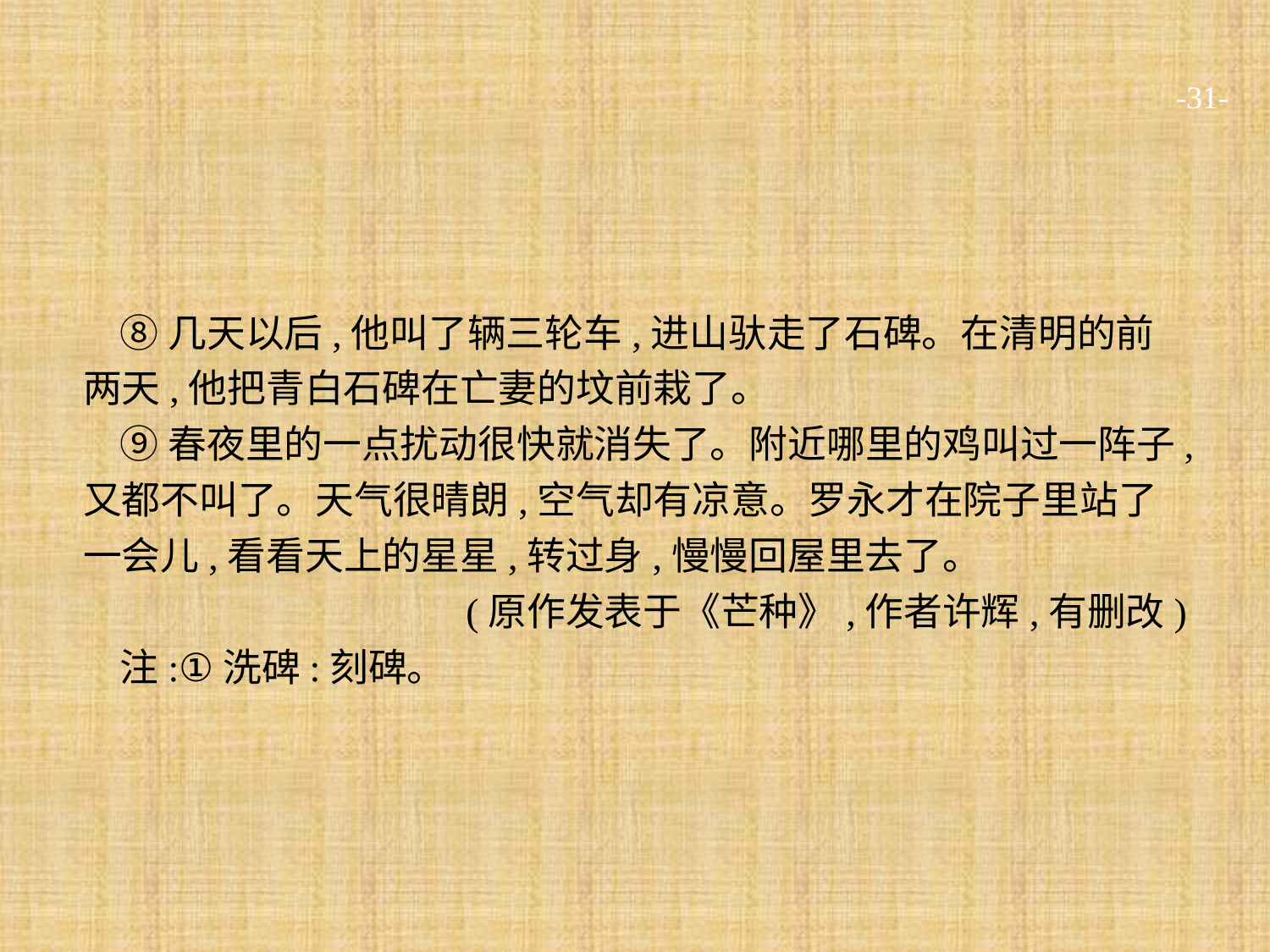

-31-
⑧几天以后,他叫了辆三轮车,进山驮走了石碑。在清明的前两天,他把青白石碑在亡妻的坟前栽了。
⑨春夜里的一点扰动很快就消失了。附近哪里的鸡叫过一阵子,又都不叫了。天气很晴朗,空气却有凉意。罗永才在院子里站了一会儿,看看天上的星星,转过身,慢慢回屋里去了。
(原作发表于《芒种》,作者许辉,有删改)
注:①洗碑:刻碑。